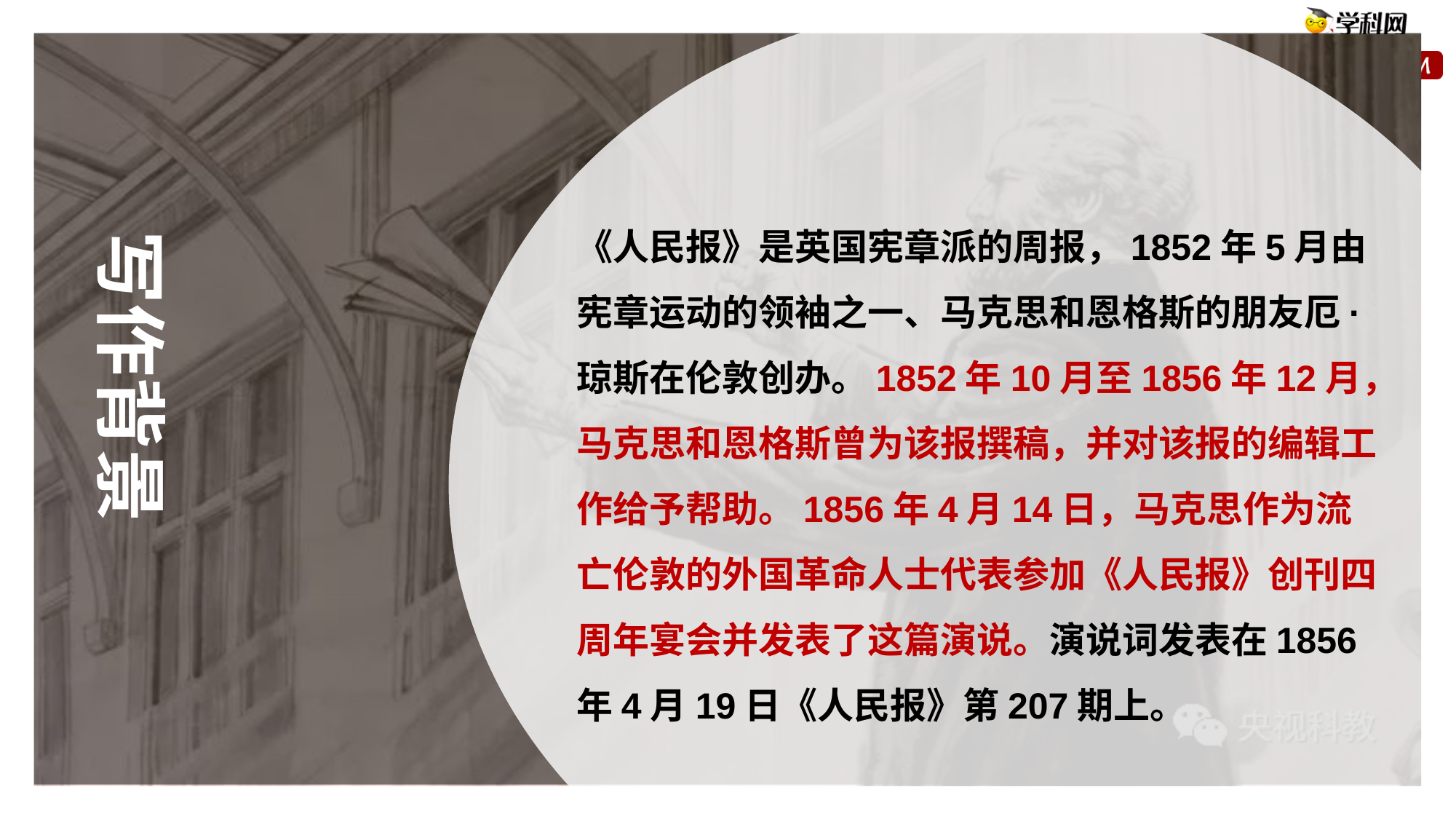

写作背景

《人民报》是英国宪章派的周报，1852年5月由宪章运动的领袖之一、马克思和恩格斯的朋友厄·琼斯在伦敦创办。1852年10月至1856年12月，马克思和恩格斯曾为该报撰稿，并对该报的编辑工作给予帮助。1856年4月14日，马克思作为流亡伦敦的外国革命人士代表参加《人民报》创刊四周年宴会并发表了这篇演说。演说词发表在1856年4月19日《人民报》第207期上。